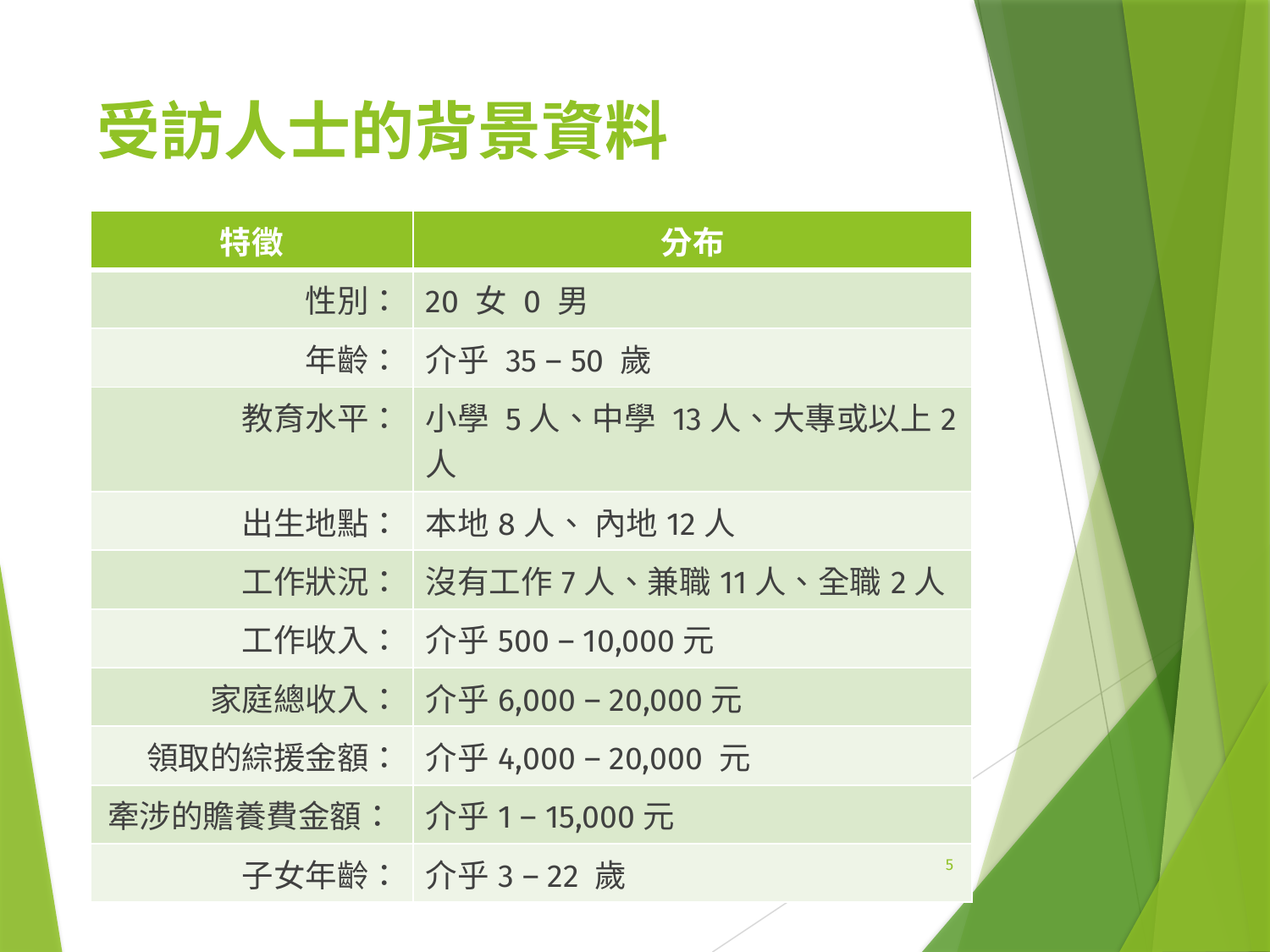

# 受訪人士的背景資料
| 特徵 | 分布 |
| --- | --- |
| 性別： | 20 女 0 男 |
| 年齡： | 介乎 35 – 50 歲 |
| 教育水平： | 小學 5人、中學 13人、大專或以上2人 |
| 出生地點： | 本地8人、 內地12人 |
| 工作狀況： | 沒有工作7人、兼職11人、全職2人 |
| 工作收入： | 介乎500 – 10,000元 |
| 家庭總收入： | 介乎6,000 – 20,000元 |
| 領取的綜援金額： | 介乎4,000 – 20,000 元 |
| 牽涉的贍養費金額： | 介乎1 – 15,000元 |
| 子女年齡： | 介乎3 – 22 歲 |
5